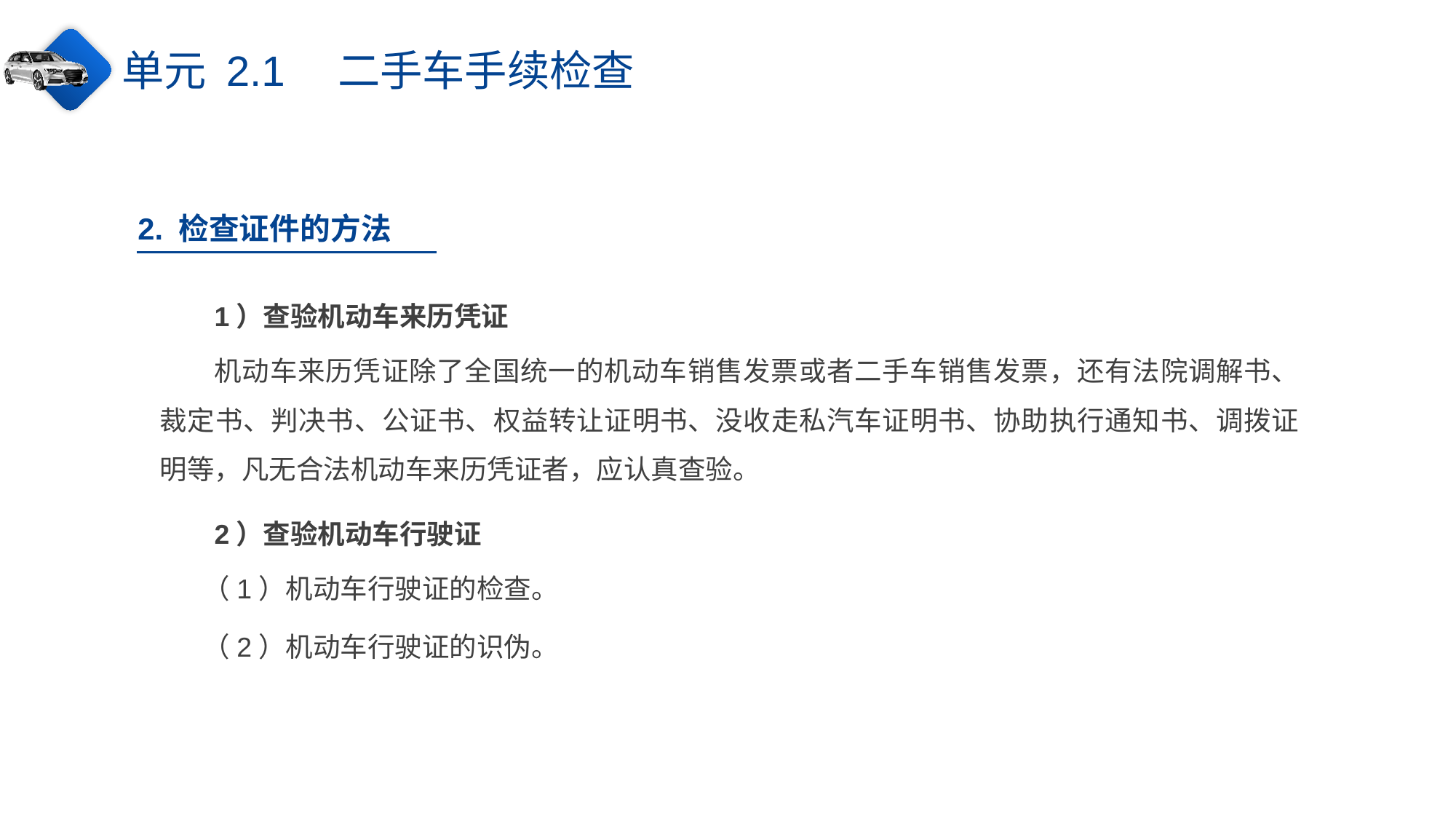

单元 2.1　二手车手续检查
2. 检查证件的方法
1）查验机动车来历凭证
机动车来历凭证除了全国统一的机动车销售发票或者二手车销售发票，还有法院调解书、裁定书、判决书、公证书、权益转让证明书、没收走私汽车证明书、协助执行通知书、调拨证明等，凡无合法机动车来历凭证者，应认真查验。
2）查验机动车行驶证
（1）机动车行驶证的检查。
（2）机动车行驶证的识伪。